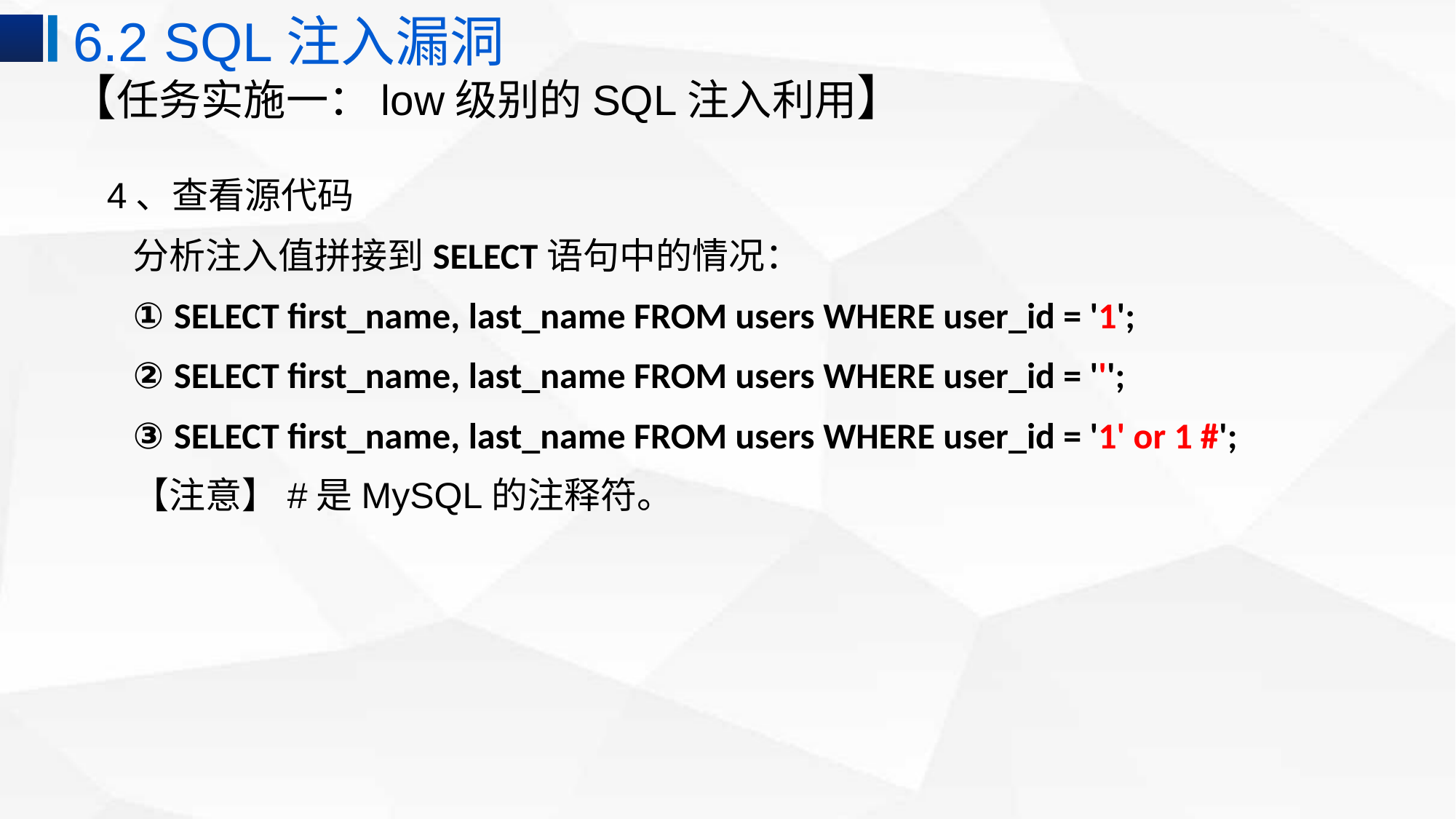

6.2 SQL注入漏洞

# 【任务实施一：low级别的SQL注入利用】
 4、查看源代码
分析注入值拼接到SELECT语句中的情况：
① SELECT first_name, last_name FROM users WHERE user_id = '1';
② SELECT first_name, last_name FROM users WHERE user_id = ''';
③ SELECT first_name, last_name FROM users WHERE user_id = '1' or 1 #';
【注意】#是MySQL的注释符。